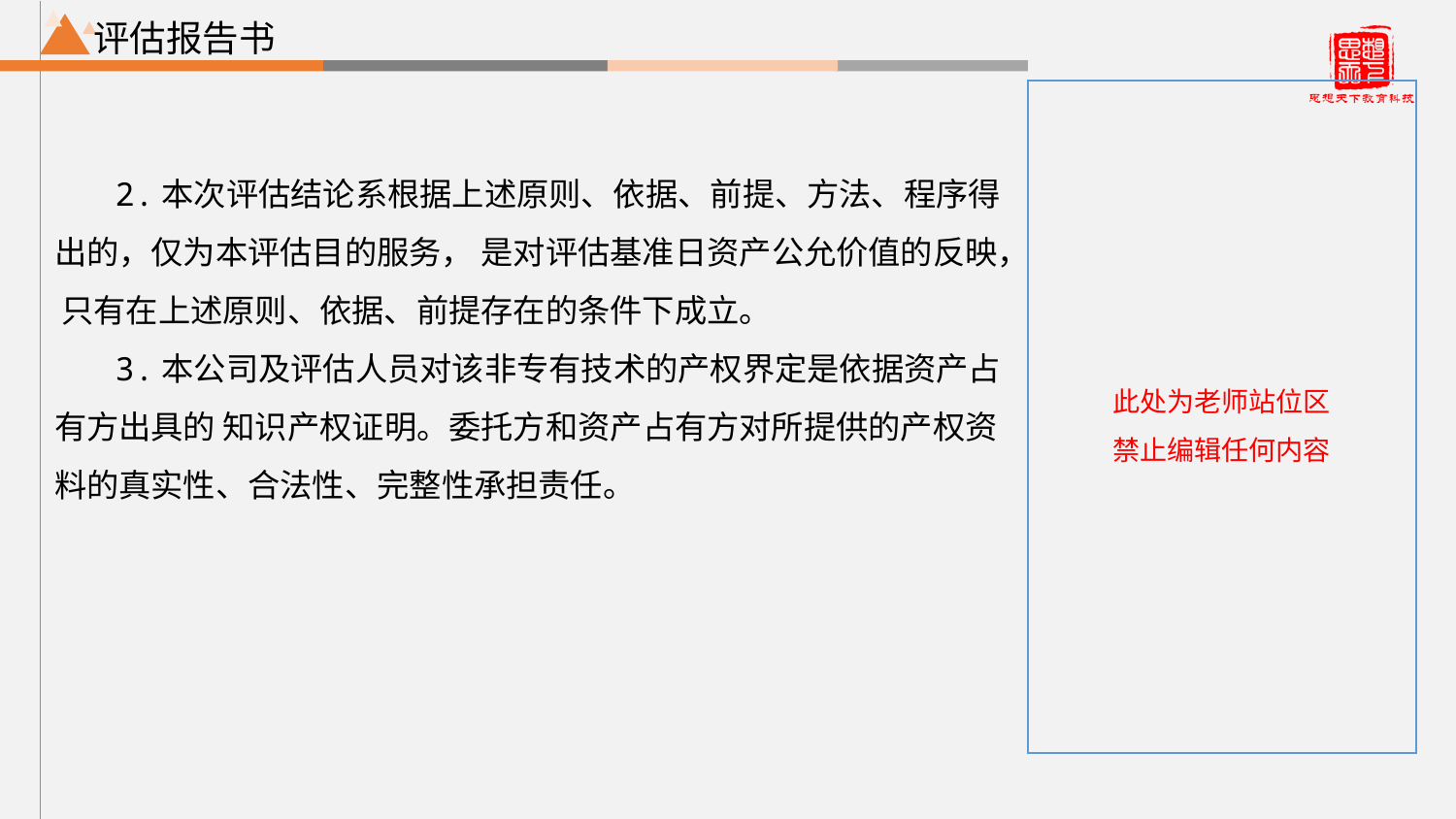

评估报告书
2.本次评估结论系根据上述原则、依据、前提、方法、程序得出的，仅为本评估目的服务， 是对评估基准日资产公允价值的反映， 只有在上述原则、依据、前提存在的条件下成立。
3.本公司及评估人员对该非专有技术的产权界定是依据资产占有方出具的 知识产权证明。委托方和资产占有方对所提供的产权资料的真实性、合法性、完整性承担责任。

149